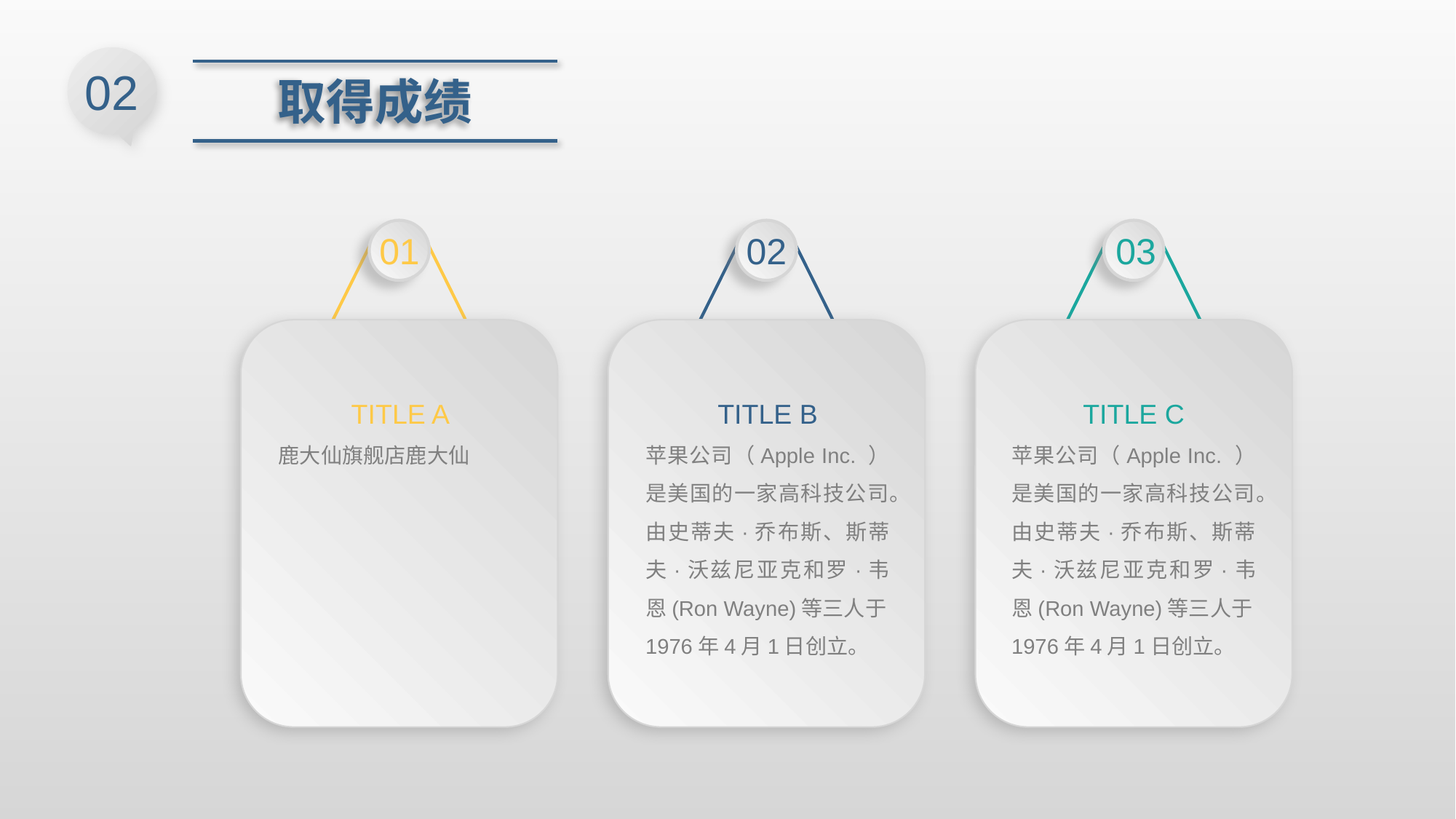

02
取得成绩

01

02

03

TITLE A
鹿大仙旗舰店鹿大仙

TITLE B
苹果公司（Apple Inc. ）是美国的一家高科技公司。由史蒂夫·乔布斯、斯蒂夫·沃兹尼亚克和罗·韦恩(Ron Wayne)等三人于1976年4月1日创立。

TITLE C
苹果公司（Apple Inc. ）是美国的一家高科技公司。由史蒂夫·乔布斯、斯蒂夫·沃兹尼亚克和罗·韦恩(Ron Wayne)等三人于1976年4月1日创立。